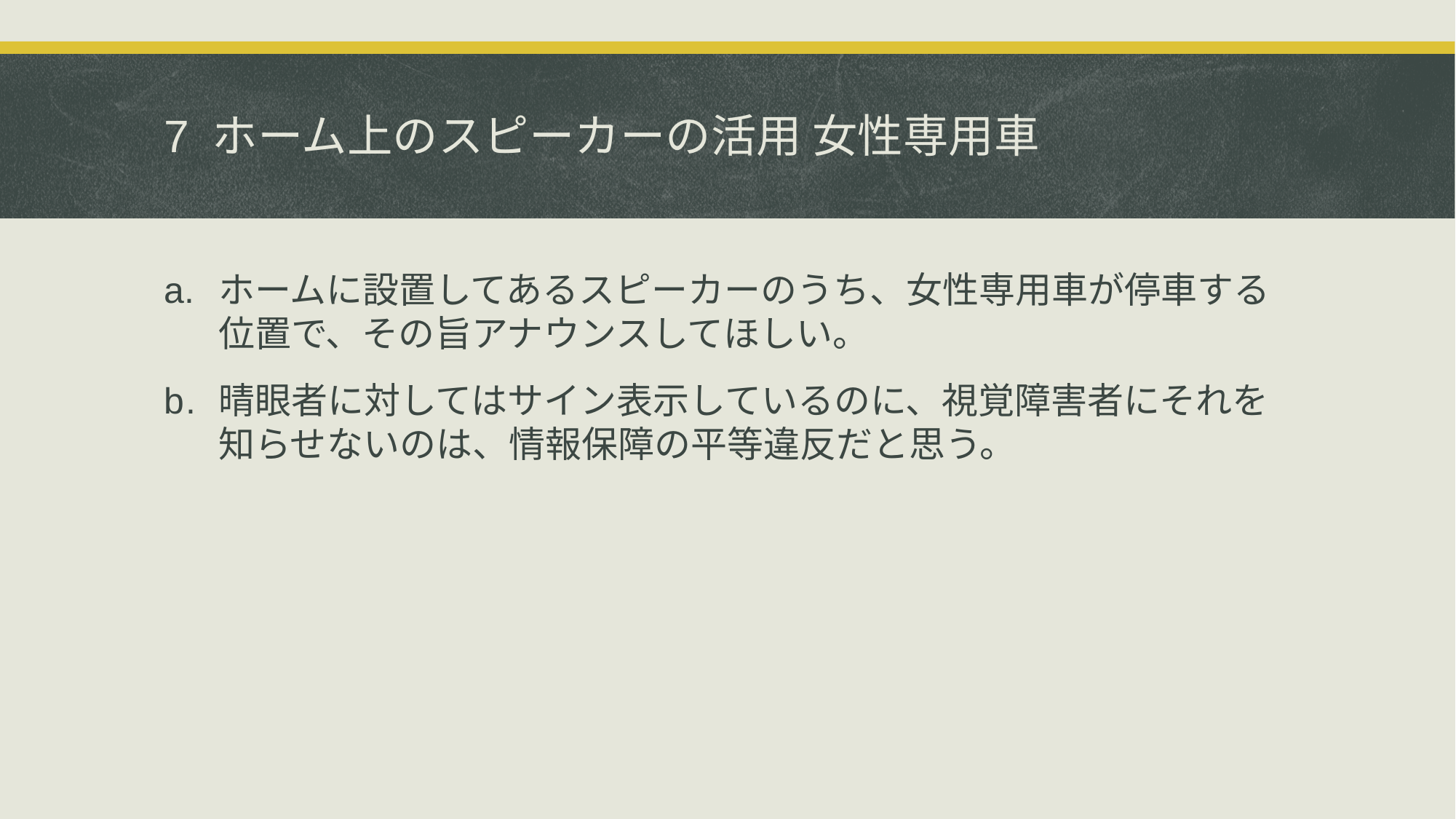

# 7 ホーム上のスピーカーの活用 女性専用車
ホームに設置してあるスピーカーのうち、女性専用車が停車する位置で、その旨アナウンスしてほしい。
晴眼者に対してはサイン表示しているのに、視覚障害者にそれを知らせないのは、情報保障の平等違反だと思う。